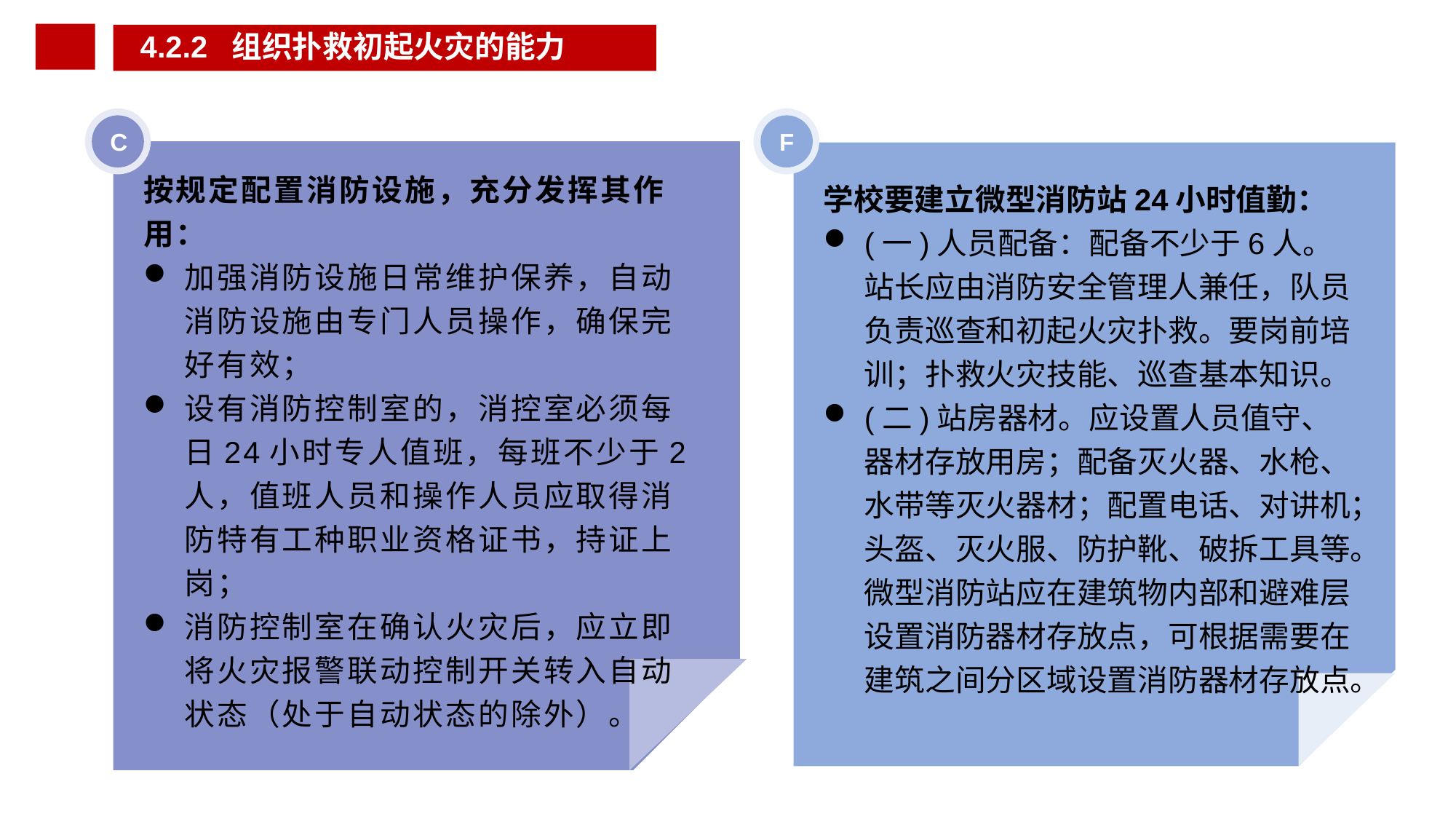

4.2.2  组织扑救初起火灾的能力

C
F

学校要建立微型消防站24小时值勤：
(一)人员配备：配备不少于6人。站长应由消防安全管理人兼任，队员负责巡查和初起火灾扑救。要岗前培训；扑救火灾技能、巡查基本知识。
(二)站房器材。应设置人员值守、器材存放用房；配备灭火器、水枪、水带等灭火器材；配置电话、对讲机；头盔、灭火服、防护靴、破拆工具等。微型消防站应在建筑物内部和避难层设置消防器材存放点，可根据需要在建筑之间分区域设置消防器材存放点。

按规定配置消防设施，充分发挥其作用：
加强消防设施日常维护保养，自动消防设施由专门人员操作，确保完好有效；
设有消防控制室的，消控室必须每日24小时专人值班，每班不少于2 人，值班人员和操作人员应取得消防特有工种职业资格证书，持证上岗；
消防控制室在确认火灾后，应立即将火灾报警联动控制开关转入自动状态（处于自动状态的除外）。